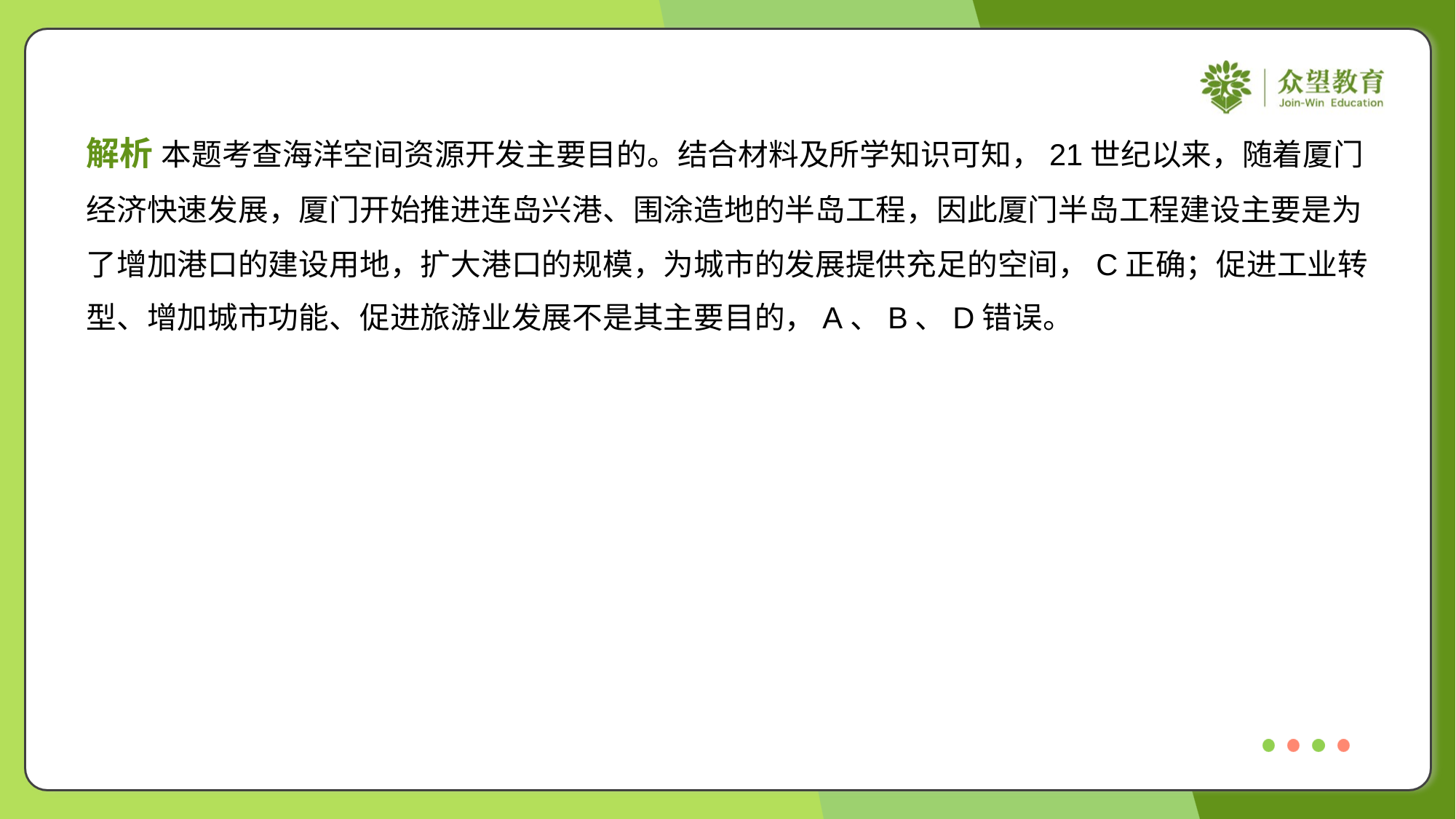

解析 本题考查海洋空间资源开发主要目的。结合材料及所学知识可知，21世纪以来，随着厦门
经济快速发展，厦门开始推进连岛兴港、围涂造地的半岛工程，因此厦门半岛工程建设主要是为
了增加港口的建设用地，扩大港口的规模，为城市的发展提供充足的空间，C正确；促进工业转
型、增加城市功能、促进旅游业发展不是其主要目的，A、B、D错误。